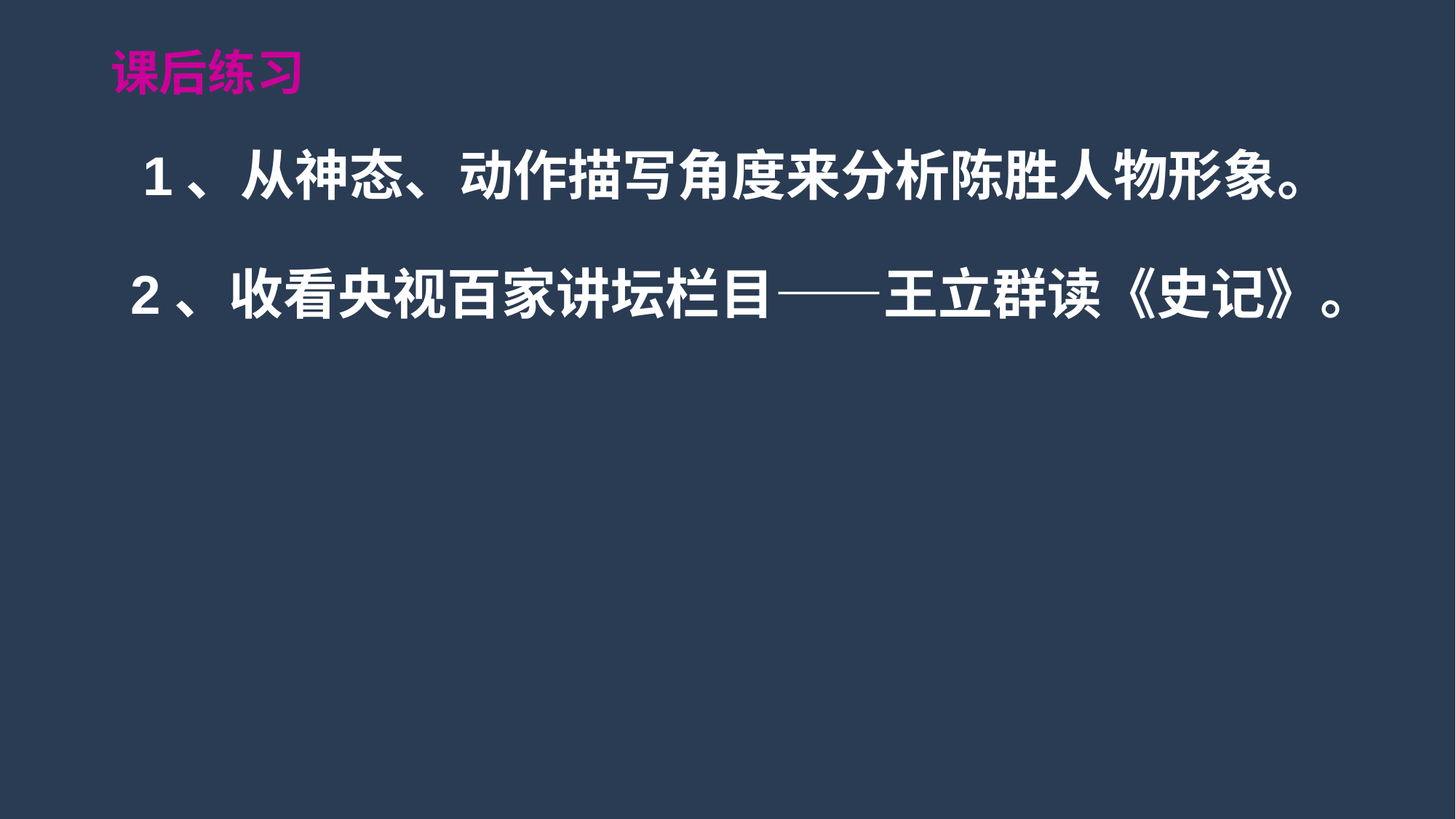

# 课后练习
1、从神态、动作描写角度来分析陈胜人物形象。
  2、收看央视百家讲坛栏目——王立群读《史记》。